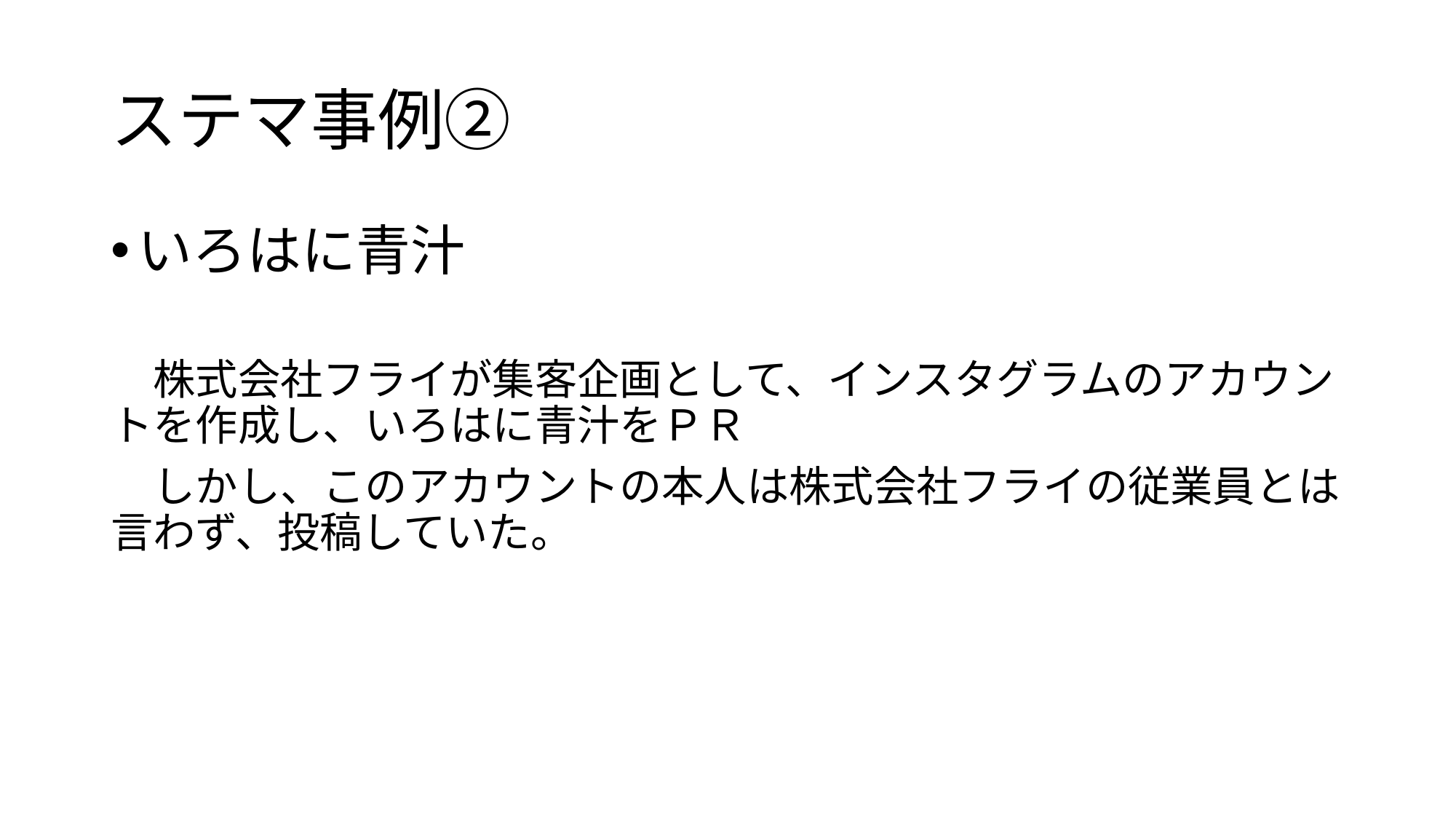

# ステマ事例②
いろはに青汁

　株式会社フライが集客企画として、インスタグラムのアカウントを作成し、いろはに青汁をＰＲ
　しかし、このアカウントの本人は株式会社フライの従業員とは言わず、投稿していた。